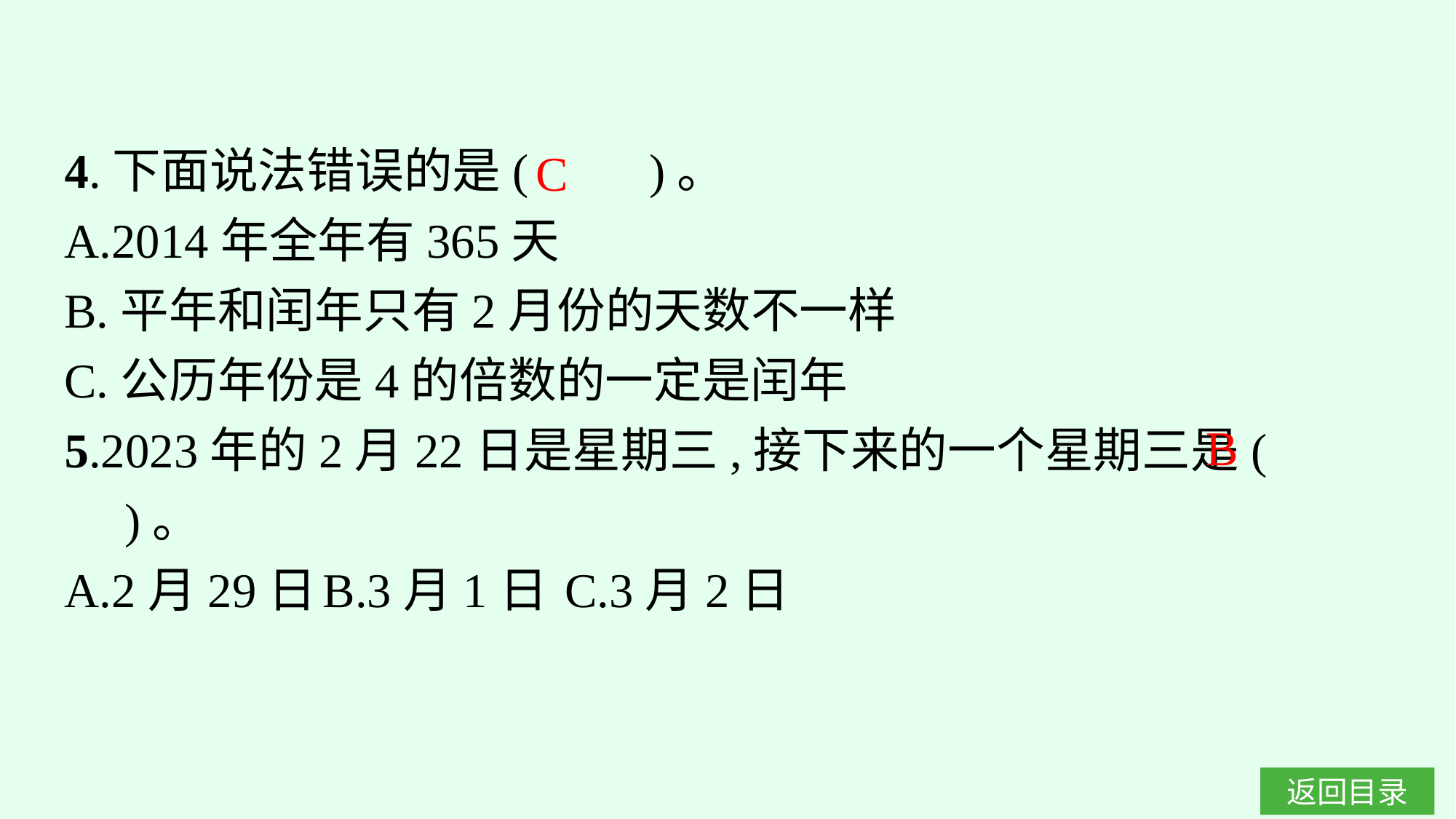

4.下面说法错误的是(　　)。
A.2014年全年有365天
B.平年和闰年只有2月份的天数不一样
C.公历年份是4的倍数的一定是闰年
5.2023年的2月22日是星期三,接下来的一个星期三是(　　)。
A.2月29日	B.3月1日	C.3月2日
C
B